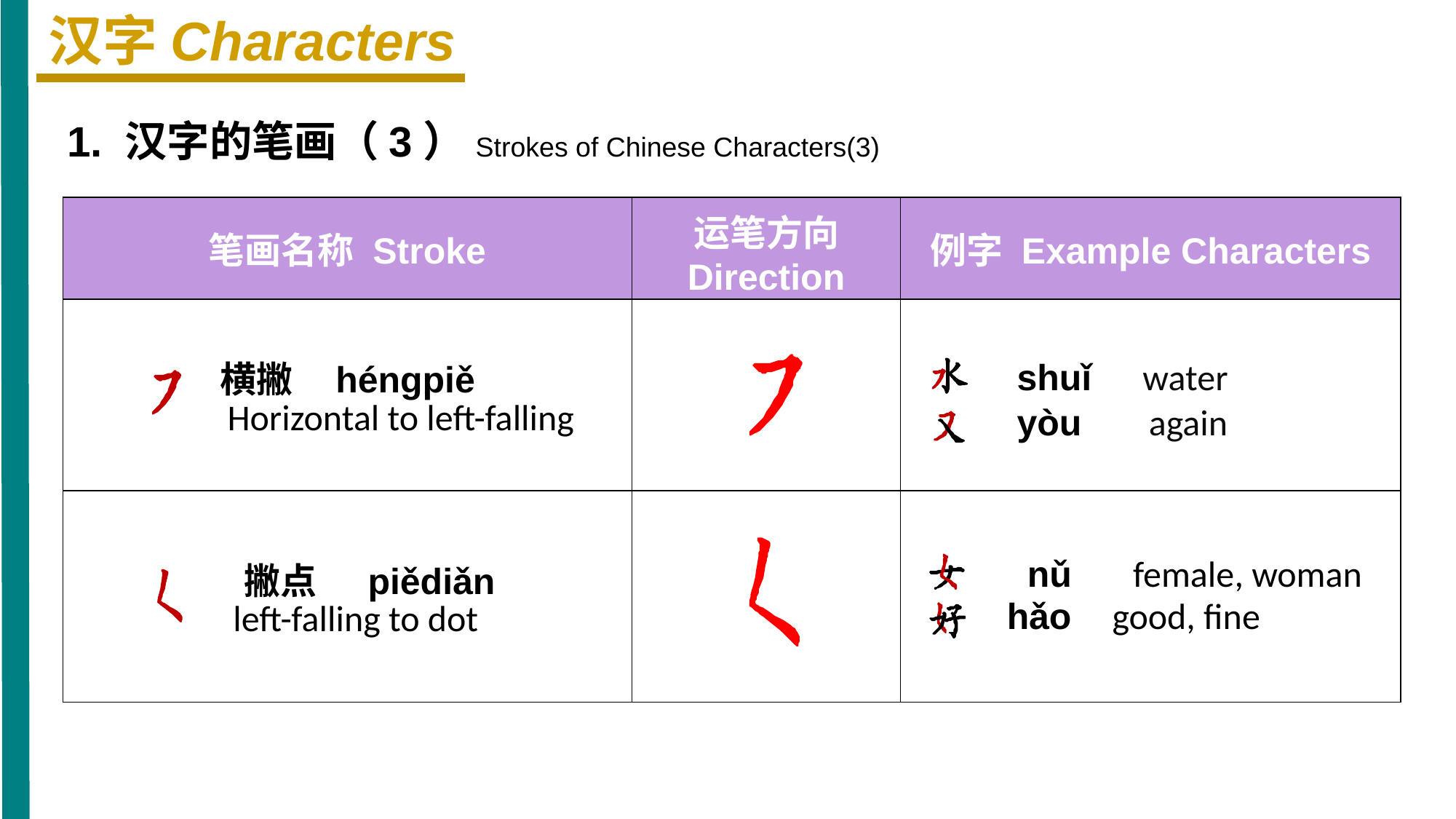

汉字Characters
1. 汉字的笔画（3）Strokes of Chinese Characters(3)
| 笔画名称 Stroke | 运笔方向 Direction | 例字 Example Characters |
| --- | --- | --- |
| 横撇 hénɡpiě Horizontal to left-falling |  | shuǐ water yòu again |
| 撇点 piědiǎn left-falling to dot |  | nǔ female, woman hǎo good, fine |